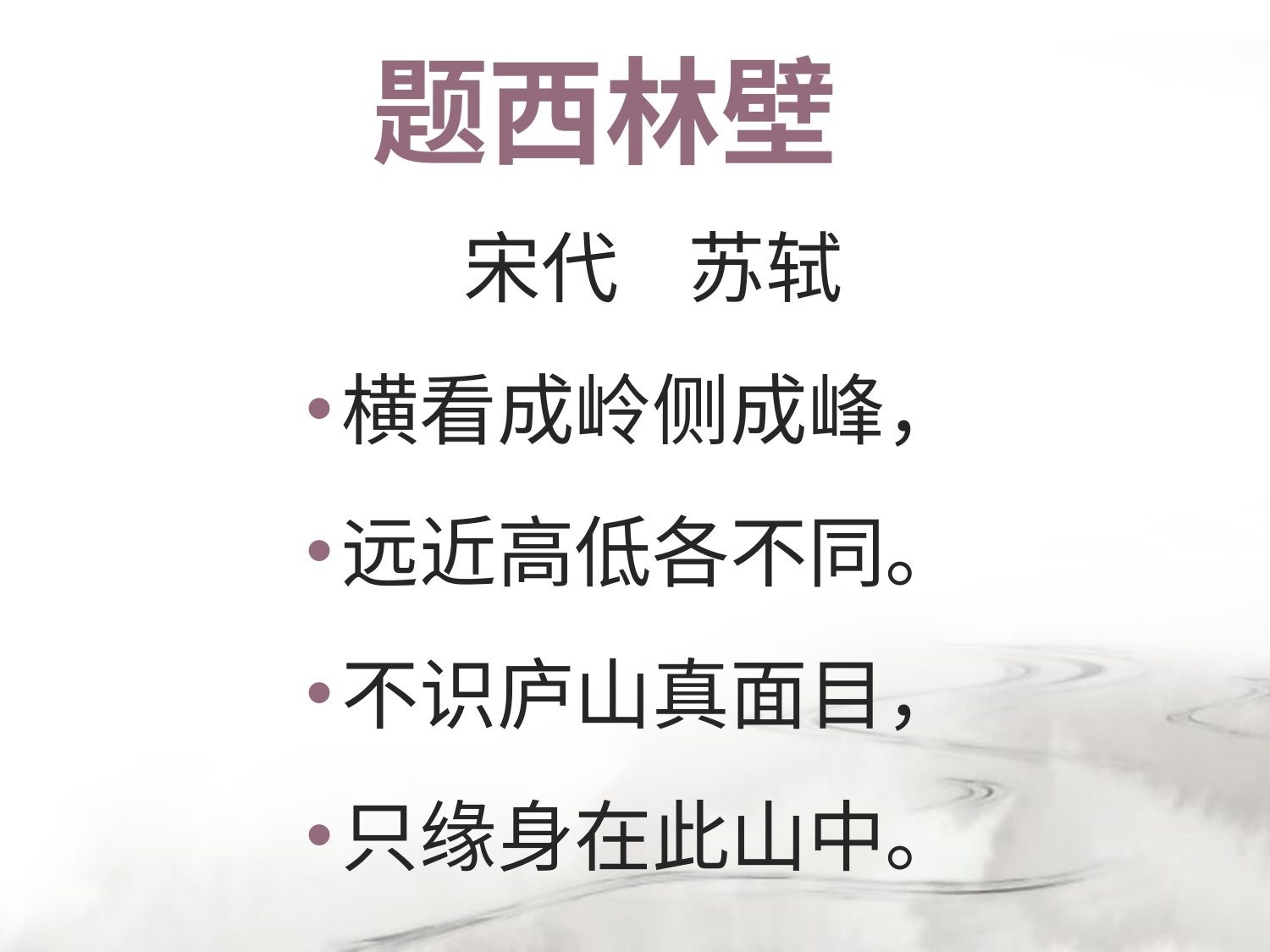

# 题西林壁
宋代    苏轼
横看成岭侧成峰，
远近高低各不同。
不识庐山真面目，
只缘身在此山中。